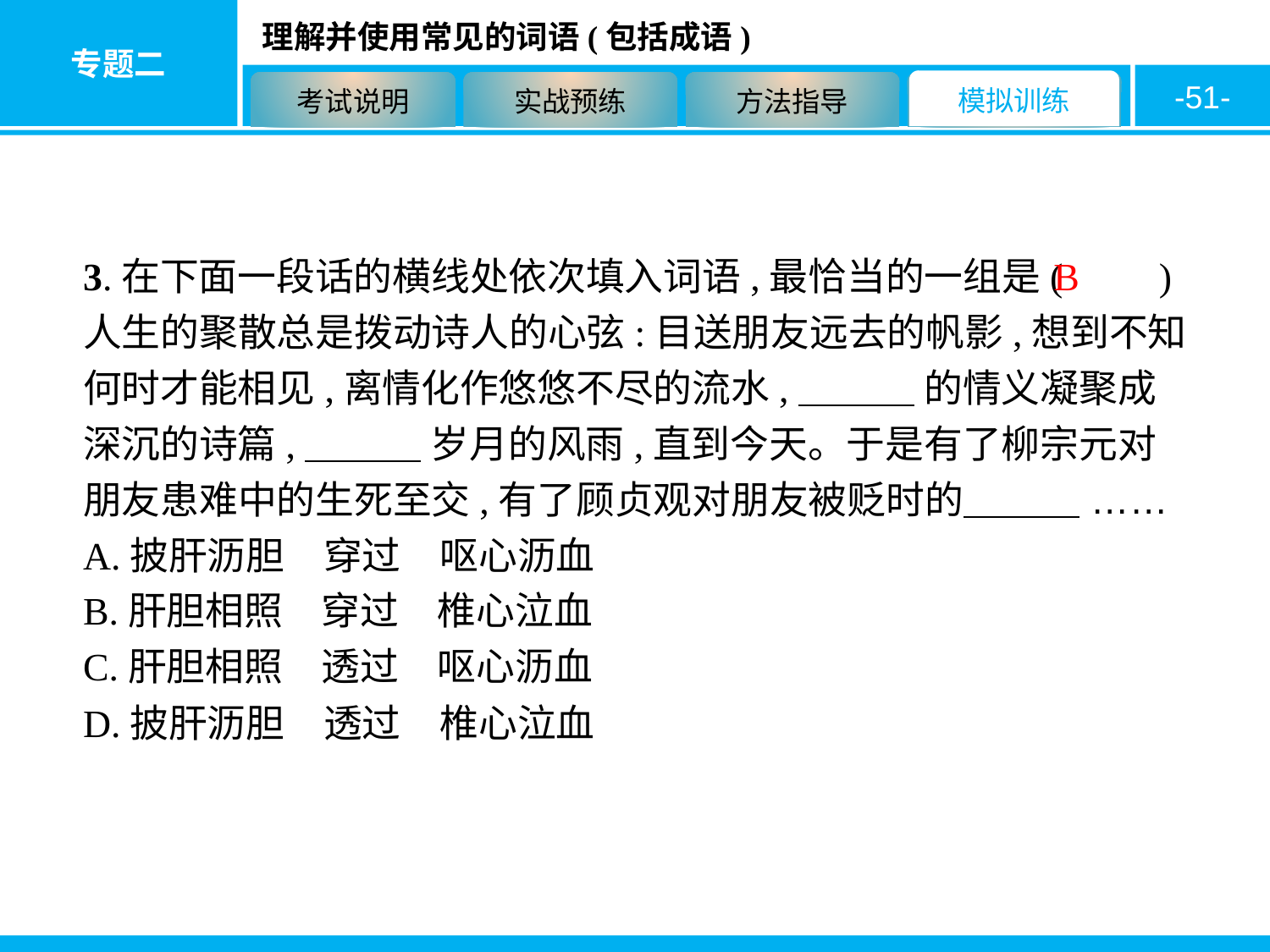

-51-
3.在下面一段话的横线处依次填入词语,最恰当的一组是(　　)
人生的聚散总是拨动诗人的心弦:目送朋友远去的帆影,想到不知何时才能相见,离情化作悠悠不尽的流水,　　　 的情义凝聚成深沉的诗篇,　　　 岁月的风雨,直到今天。于是有了柳宗元对朋友患难中的生死至交,有了顾贞观对朋友被贬时的　　　 ……
A.披肝沥胆　穿过　呕心沥血
B.肝胆相照　穿过　椎心泣血
C.肝胆相照　透过　呕心沥血
D.披肝沥胆　透过　椎心泣血
B